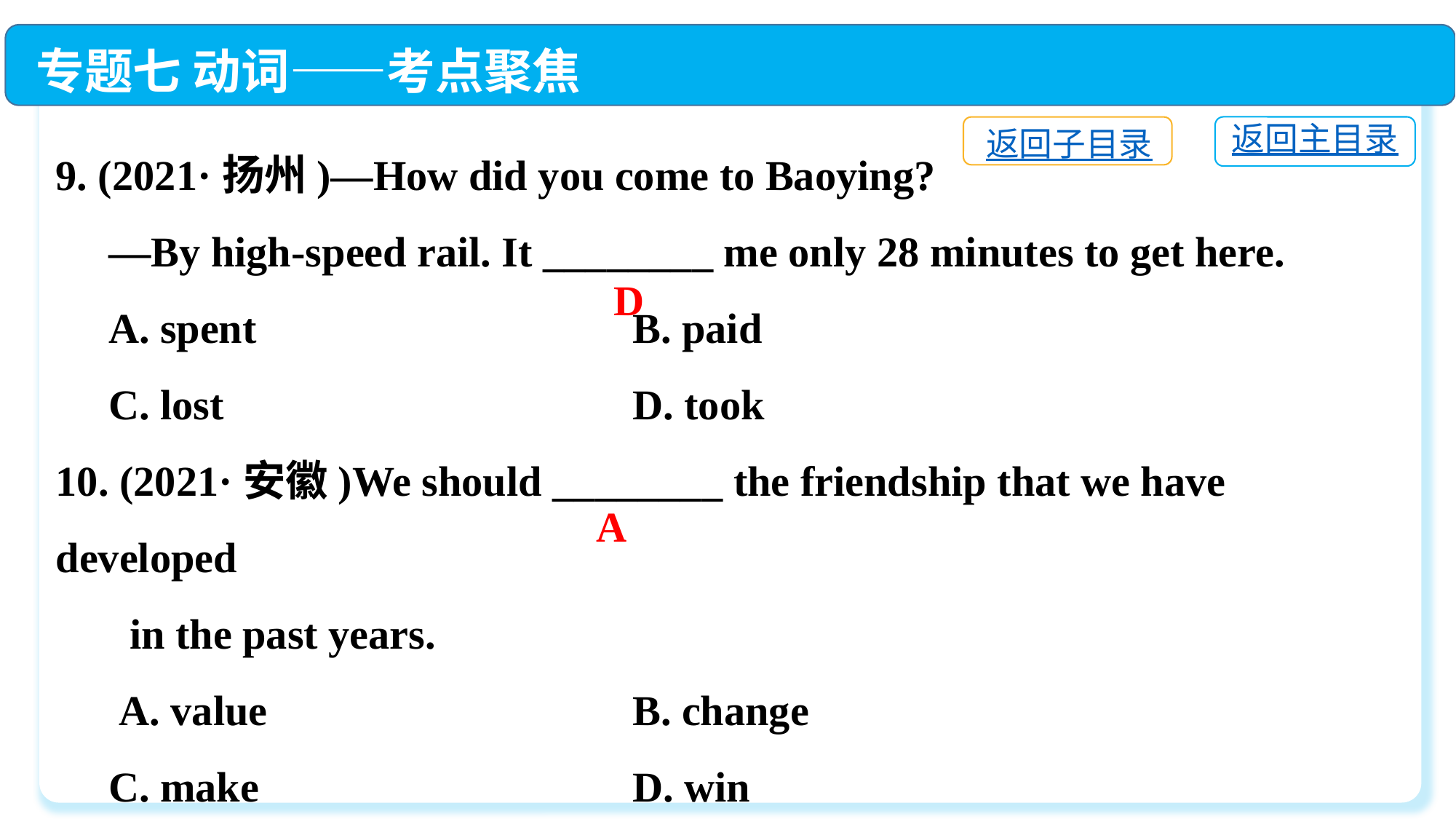

专题七 动词——考点聚焦

9. (2021·扬州)—How did you come to Baoying?
     —By high-speed rail. It ________ me only 28 minutes to get here.
     A. spent	                                  B. paid
     C. lost	                                  D. took
10. (2021·安徽)We should ________ the friendship that we have developed
       in the past years.
      A. value	                                  B. change
     C. make	                                  D. win
返回主目录

返回子目录
D
A